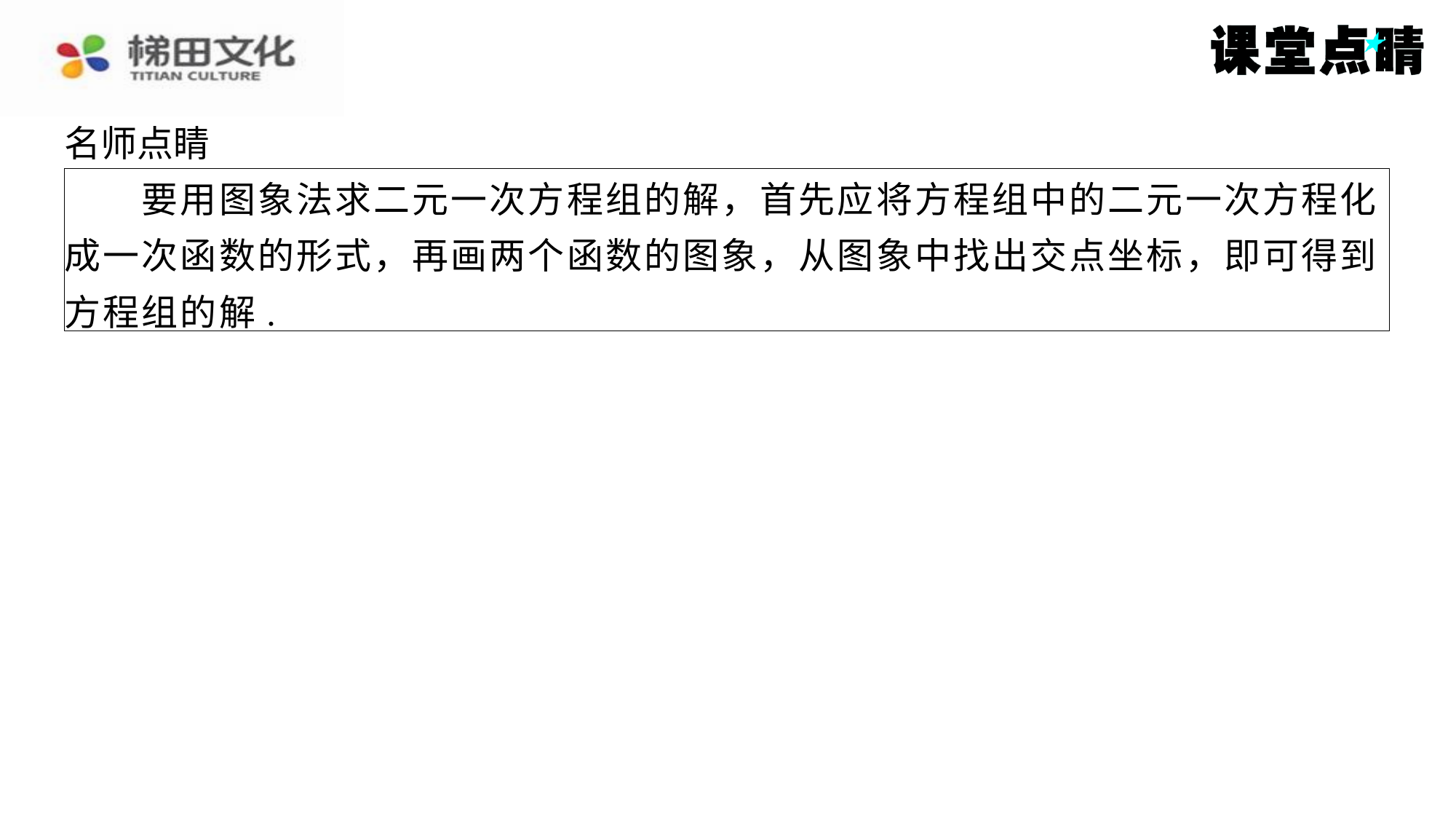

名师点睛
　　要用图象法求二元一次方程组的解，首先应将方程组中的二元一次方程化
成一次函数的形式，再画两个函数的图象，从图象中找出交点坐标，即可得到
方程组的解.